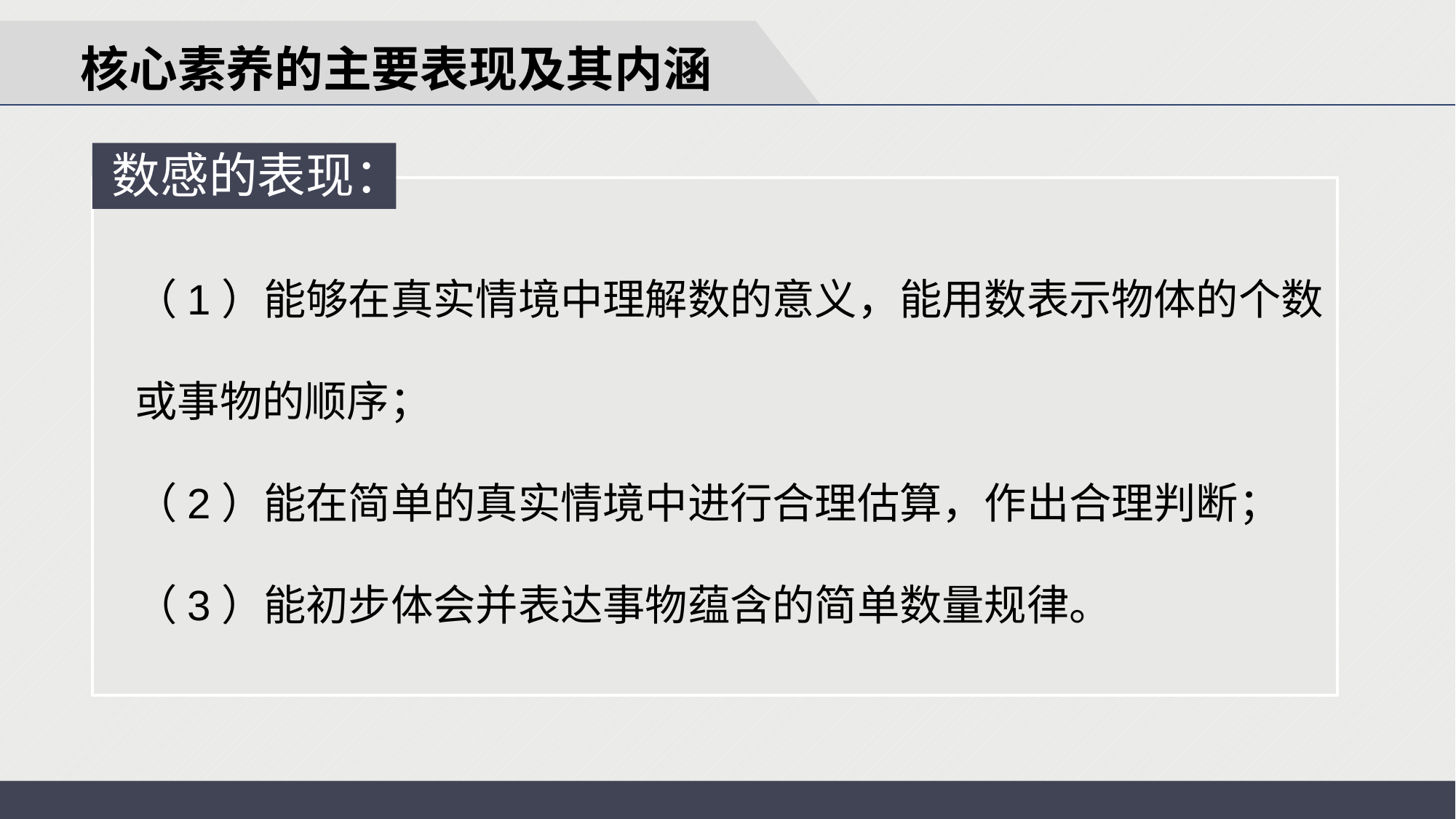

核心素养的主要表现及其内涵
数感的表现：

（1）能够在真实情境中理解数的意义，能用数表示物体的个数或事物的顺序；
（2）能在简单的真实情境中进行合理估算，作出合理判断；
（3）能初步体会并表达事物蕴含的简单数量规律。